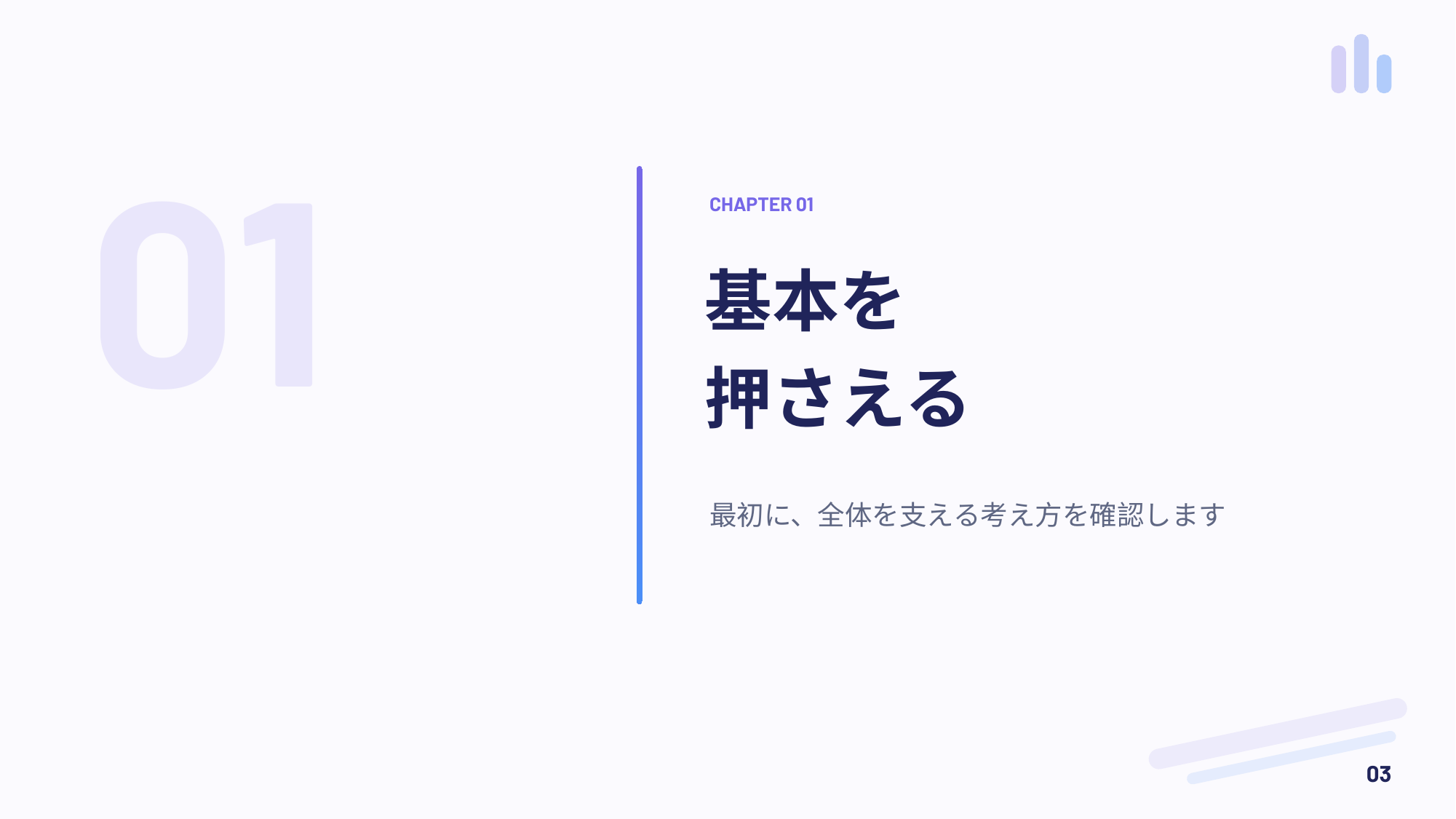

01

CHAPTER 01
基本を
押さえる
最初に、全体を支える考え方を確認します

03